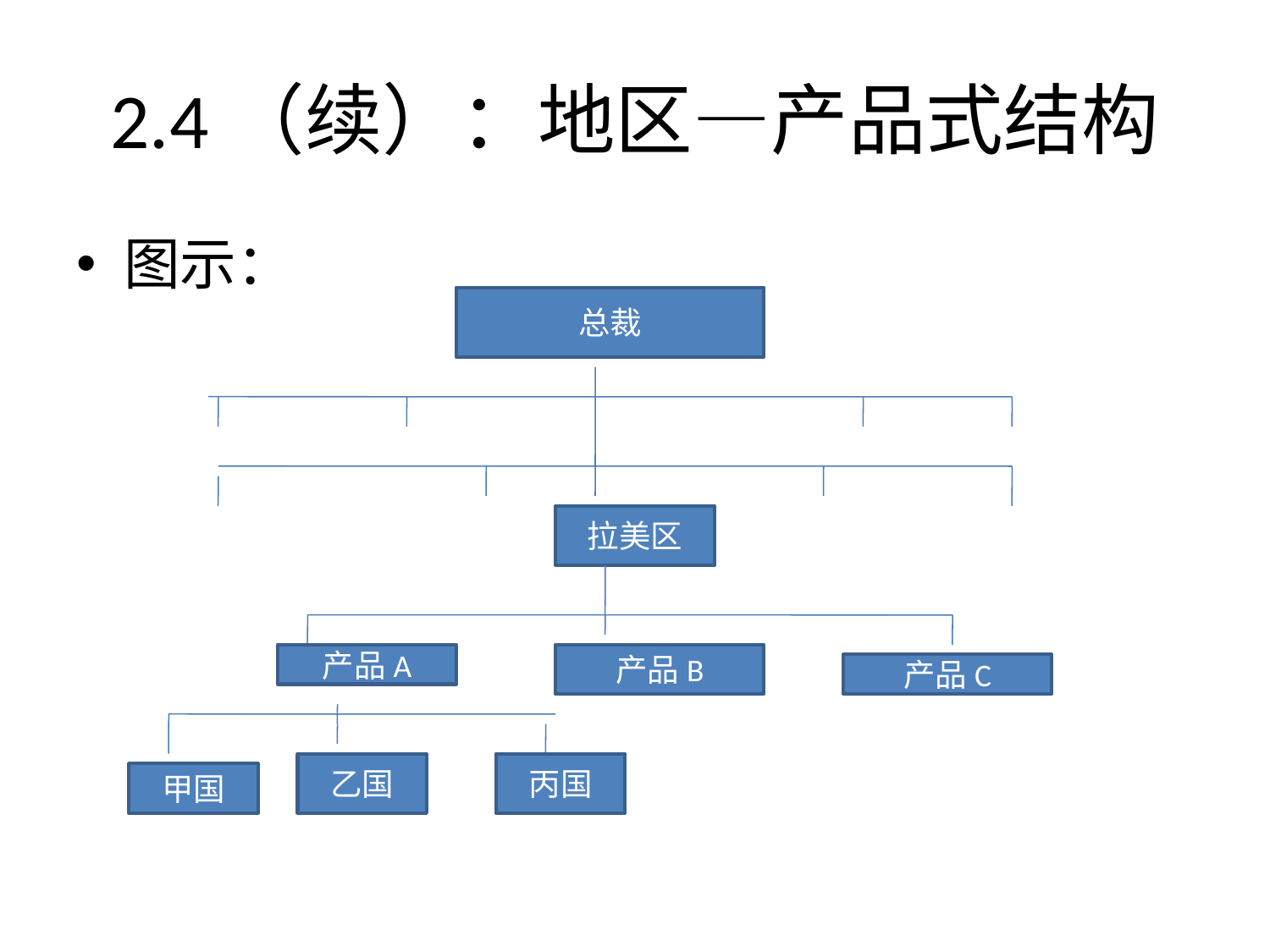

# 2.4（续）：地区—产品式结构
图示：

总裁
拉美区
产品A
产品B
产品C
乙国
丙国
甲国